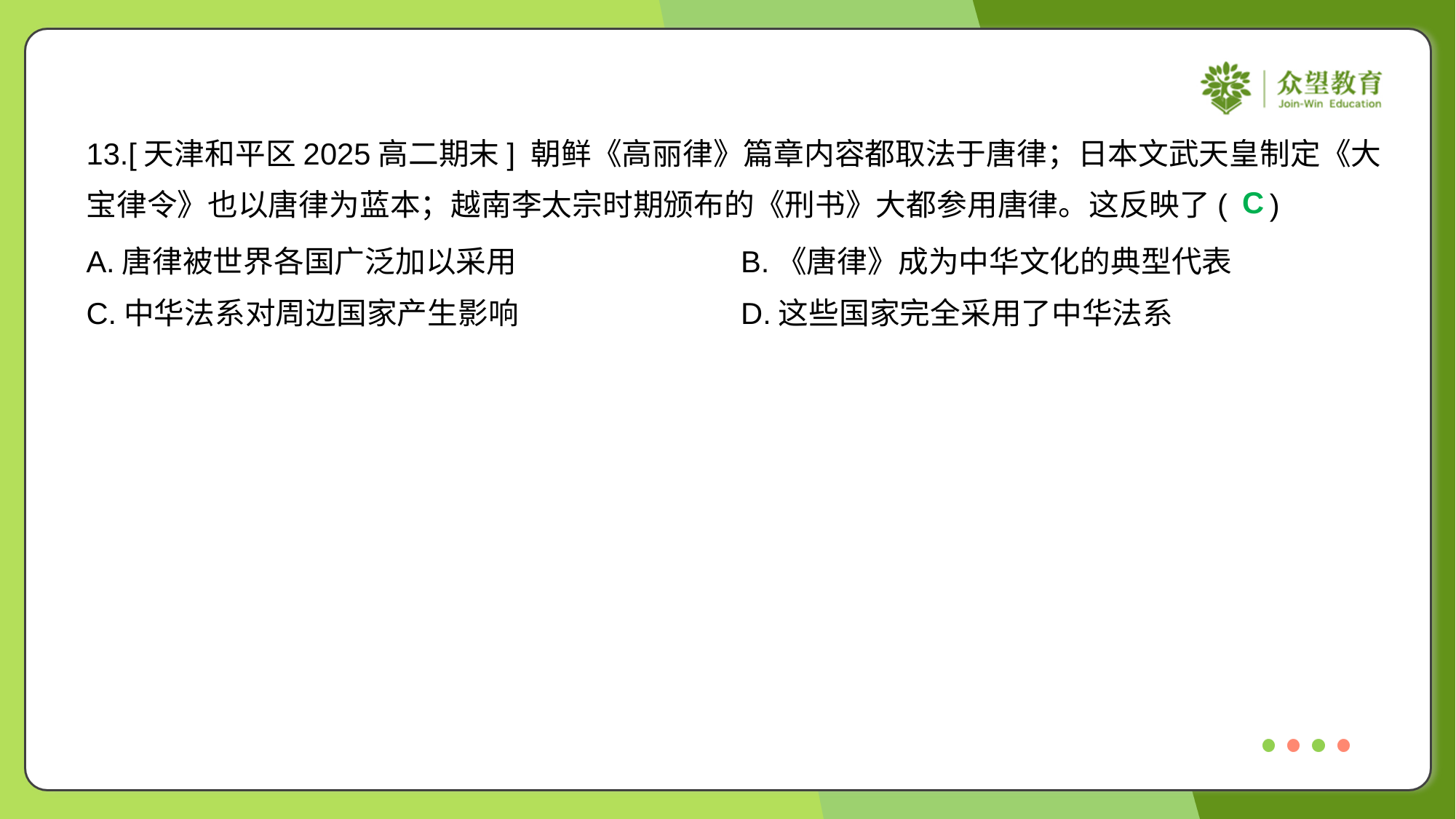

13.[天津和平区2025高二期末] 朝鲜《高丽律》篇章内容都取法于唐律；日本文武天皇制定《大
宝律令》也以唐律为蓝本；越南李太宗时期颁布的《刑书》大都参用唐律。这反映了(     )
C
A.唐律被世界各国广泛加以采用	B.《唐律》成为中华文化的典型代表
C.中华法系对周边国家产生影响	D.这些国家完全采用了中华法系